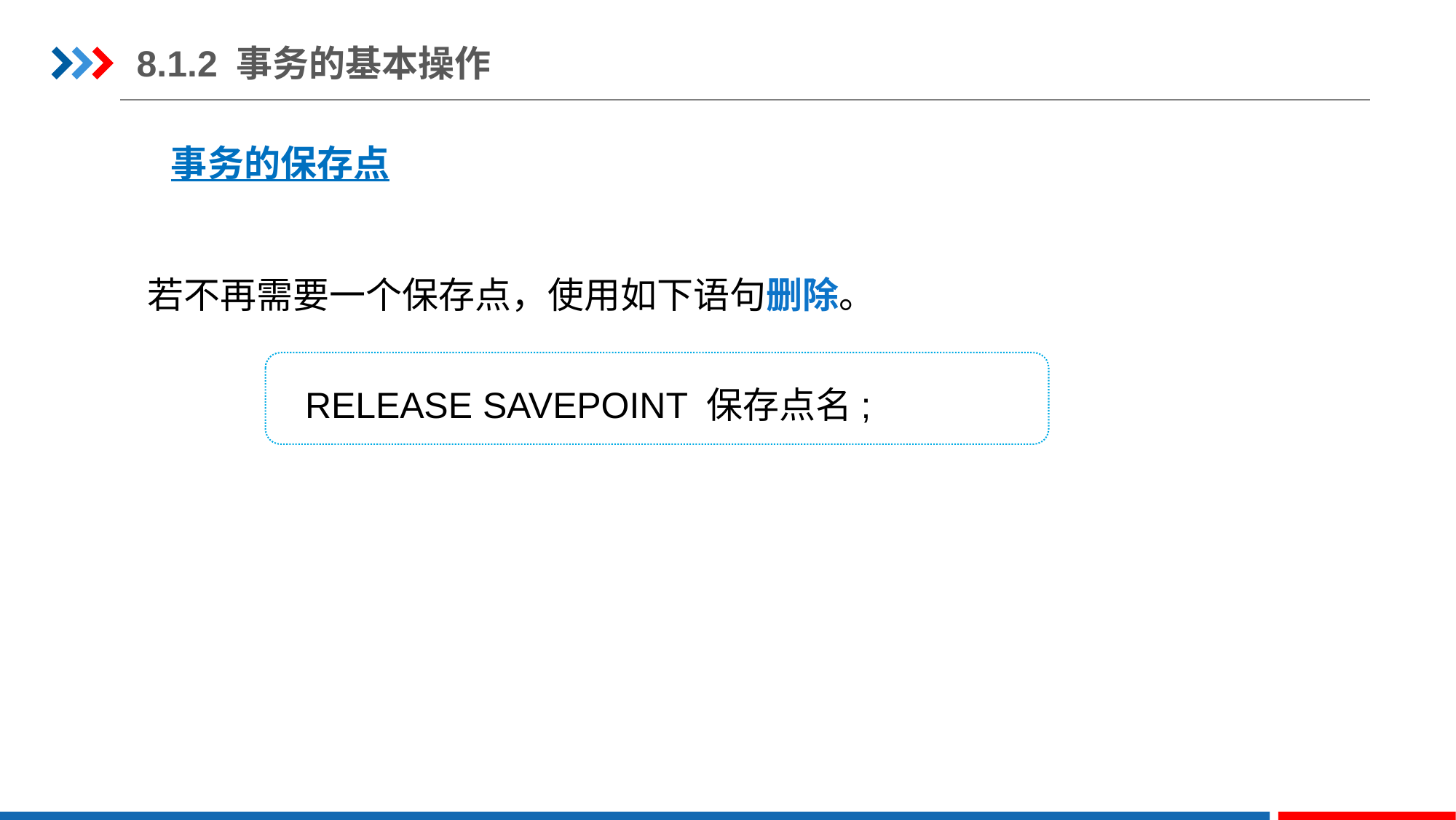

8.1.2 事务的基本操作
事务的保存点
若不再需要一个保存点，使用如下语句删除。

RELEASE SAVEPOINT 保存点名;